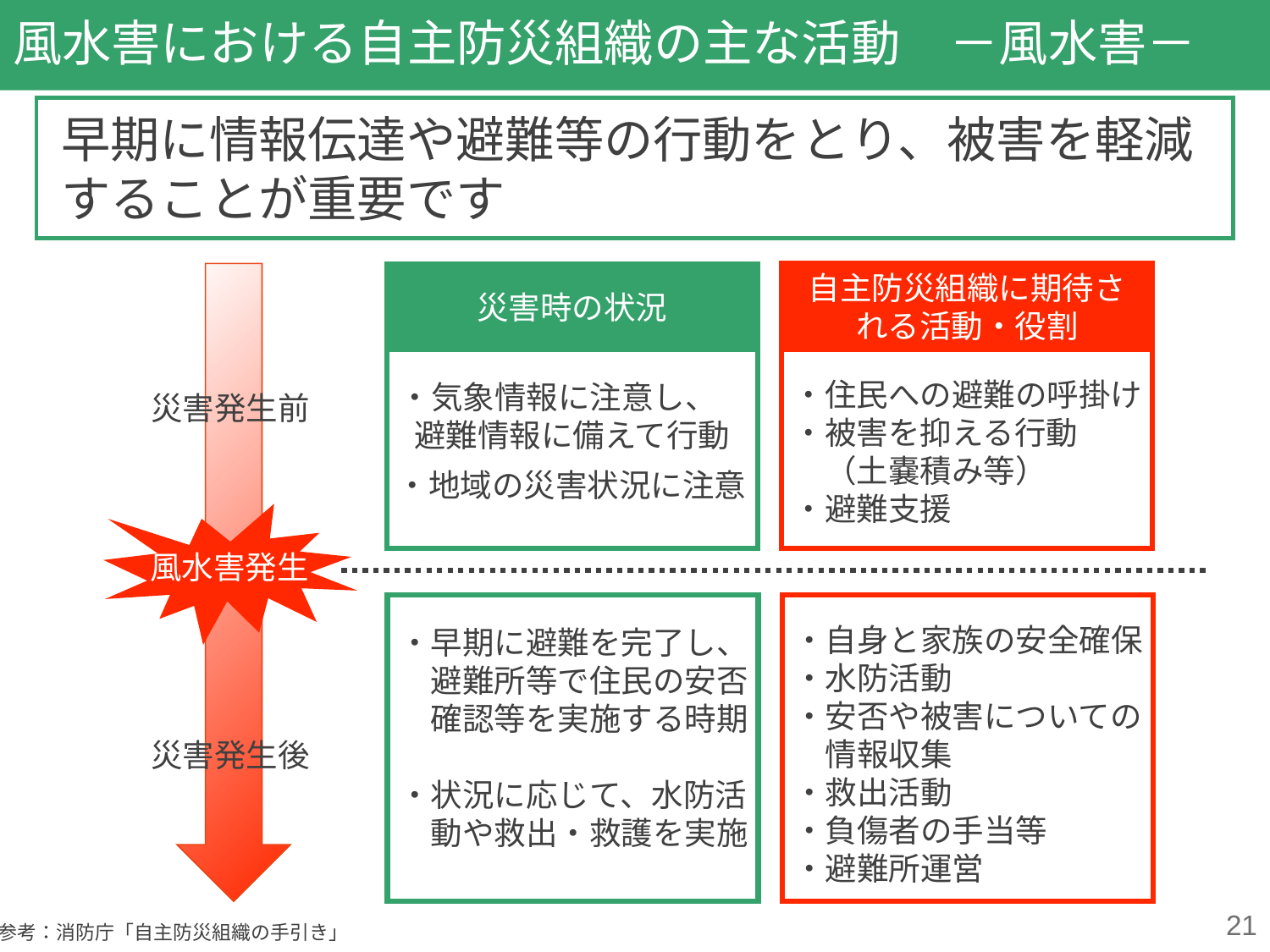

# 風水害における自主防災組織の主な活動　－風水害－
早期に情報伝達や避難等の行動をとり、被害を軽減することが重要です

自主防災組織に期待される活動・役割
災害時の状況

・住民への避難の呼掛け
・被害を抑える行動
　（土嚢積み等）
・避難支援
・気象情報に注意し、
 避難情報に備えて行動

災害発生前
・地域の災害状況に注意

風水害発生

・自身と家族の安全確保
・水防活動
・安否や被害についての
　情報収集
・救出活動
・負傷者の手当等
・避難所運営
・早期に避難を完了し、
　避難所等で住民の安否
　確認等を実施する時期

・状況に応じて、水防活
　動や救出・救護を実施
災害発生後
21
参考：消防庁「自主防災組織の手引き」